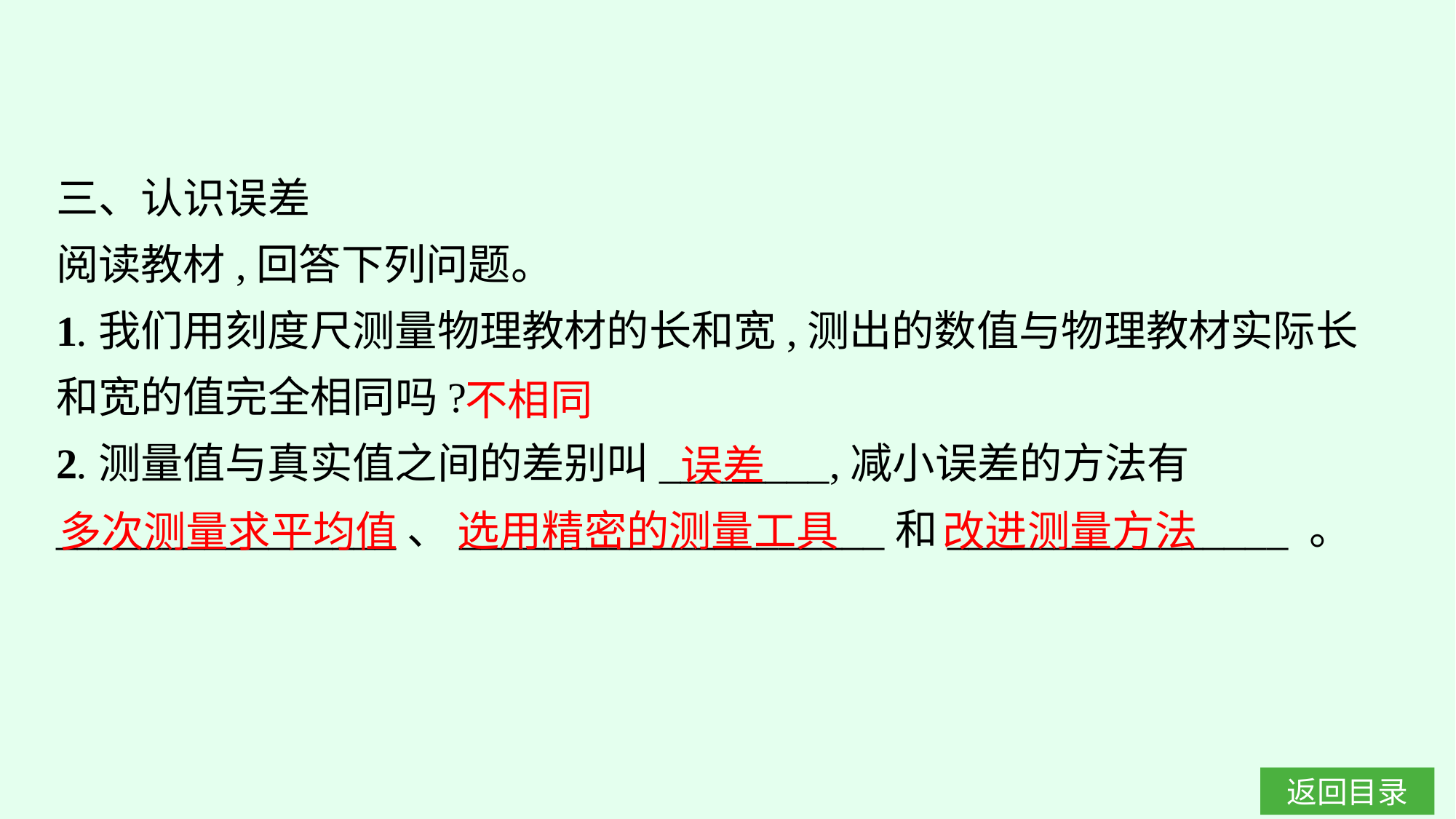

三、认识误差
阅读教材,回答下列问题。
1.我们用刻度尺测量物理教材的长和宽,测出的数值与物理教材实际长和宽的值完全相同吗?
2.测量值与真实值之间的差别叫________,减小误差的方法有________________、____________________和________________ 。
不相同
误差
选用精密的测量工具
改进测量方法
多次测量求平均值